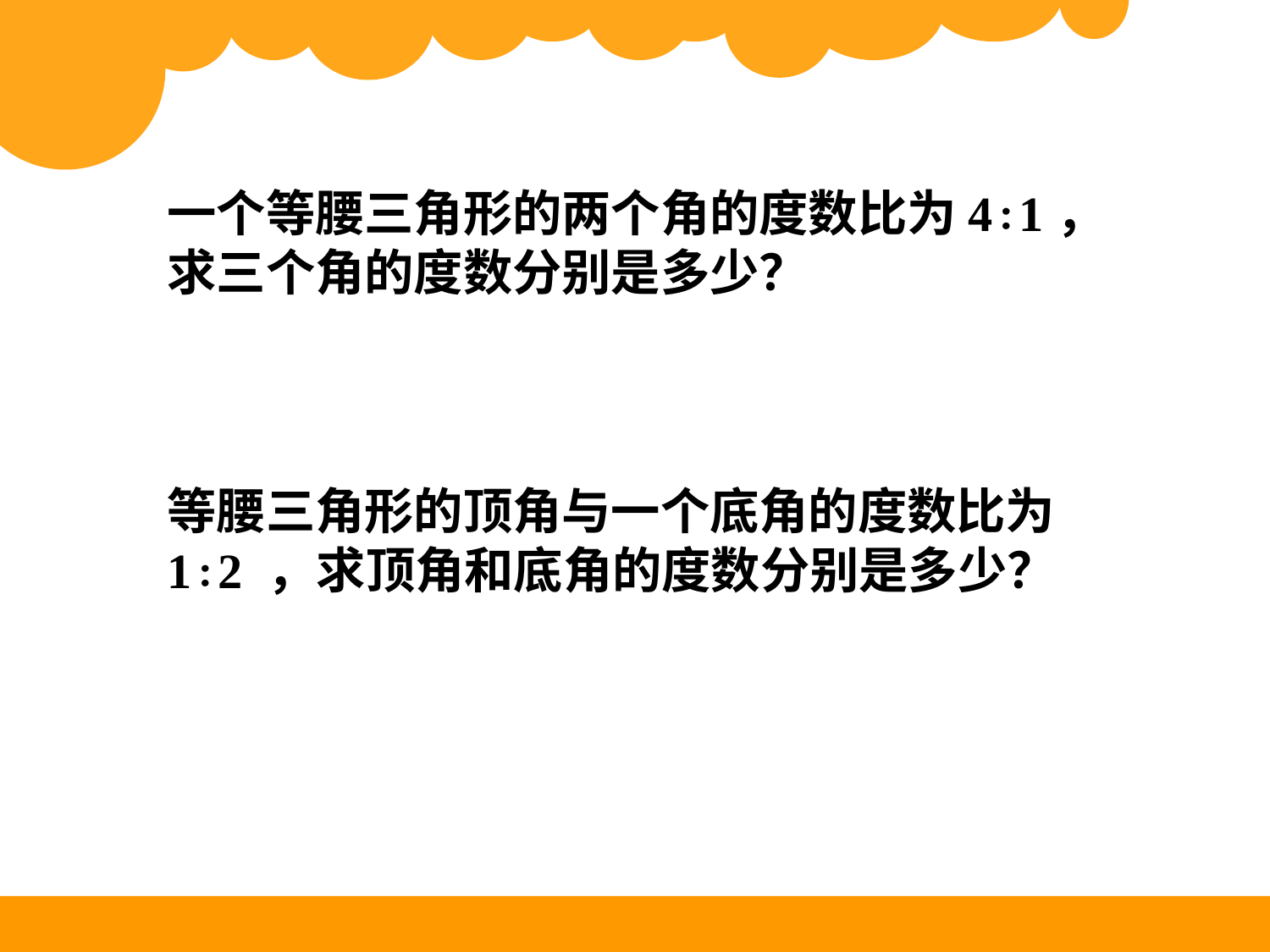

一个等腰三角形的两个角的度数比为4∶1，求三个角的度数分别是多少？
等腰三角形的顶角与一个底角的度数比为1∶2 ，求顶角和底角的度数分别是多少？